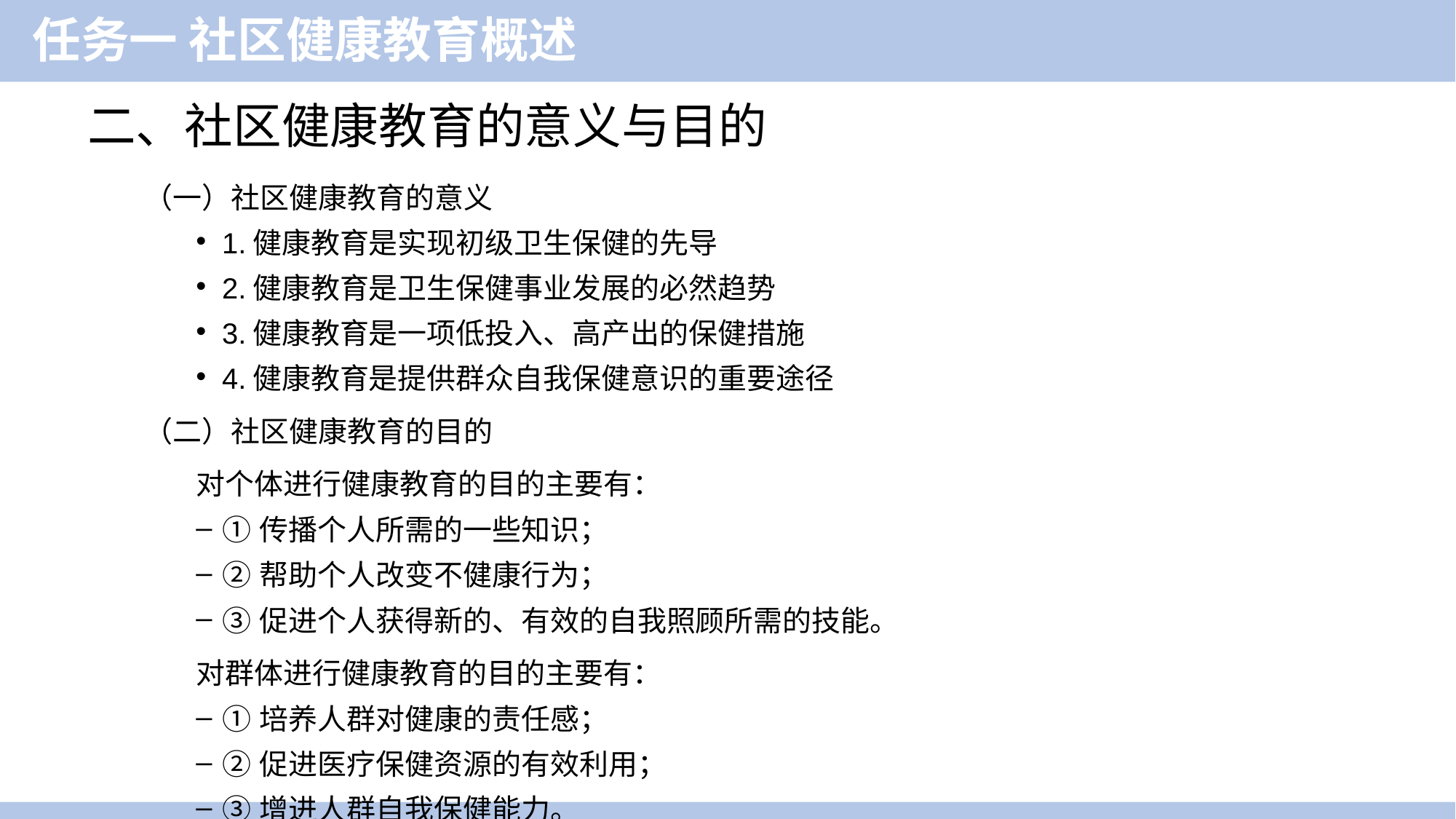

任务一 社区健康教育概述
二、社区健康教育的意义与目的
（一）社区健康教育的意义
1.健康教育是实现初级卫生保健的先导
2.健康教育是卫生保健事业发展的必然趋势
3.健康教育是一项低投入、高产出的保健措施
4.健康教育是提供群众自我保健意识的重要途径
（二）社区健康教育的目的
对个体进行健康教育的目的主要有：
①传播个人所需的一些知识；
②帮助个人改变不健康行为；
③促进个人获得新的、有效的自我照顾所需的技能。
对群体进行健康教育的目的主要有：
①培养人群对健康的责任感；
②促进医疗保健资源的有效利用；
③增进人群自我保健能力。